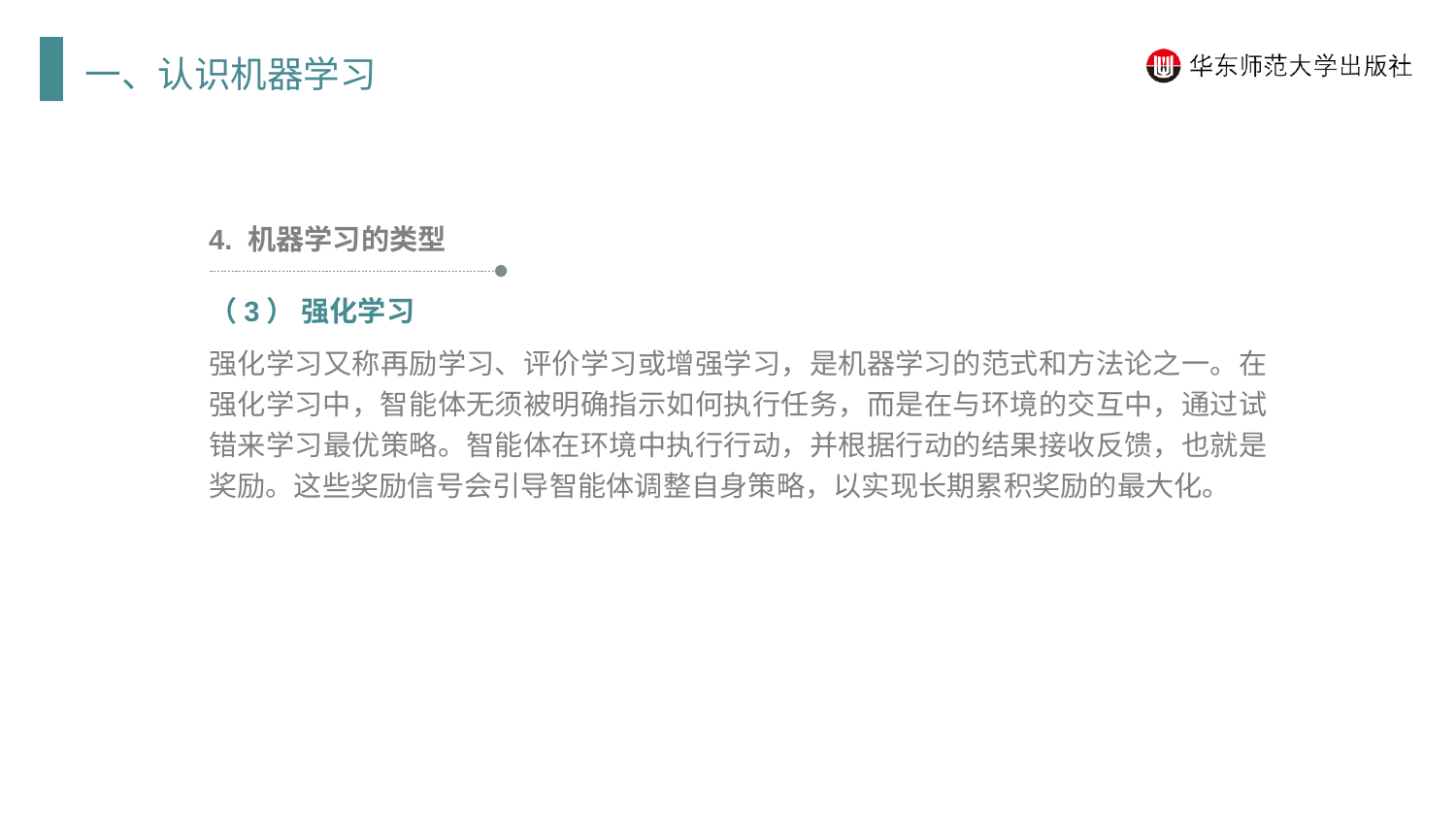

一、认识机器学习
4. 机器学习的类型
（3） 强化学习
强化学习又称再励学习、评价学习或增强学习，是机器学习的范式和方法论之一。在强化学习中，智能体无须被明确指示如何执行任务，而是在与环境的交互中，通过试错来学习最优策略。智能体在环境中执行行动，并根据行动的结果接收反馈，也就是奖励。这些奖励信号会引导智能体调整自身策略，以实现长期累积奖励的最大化。